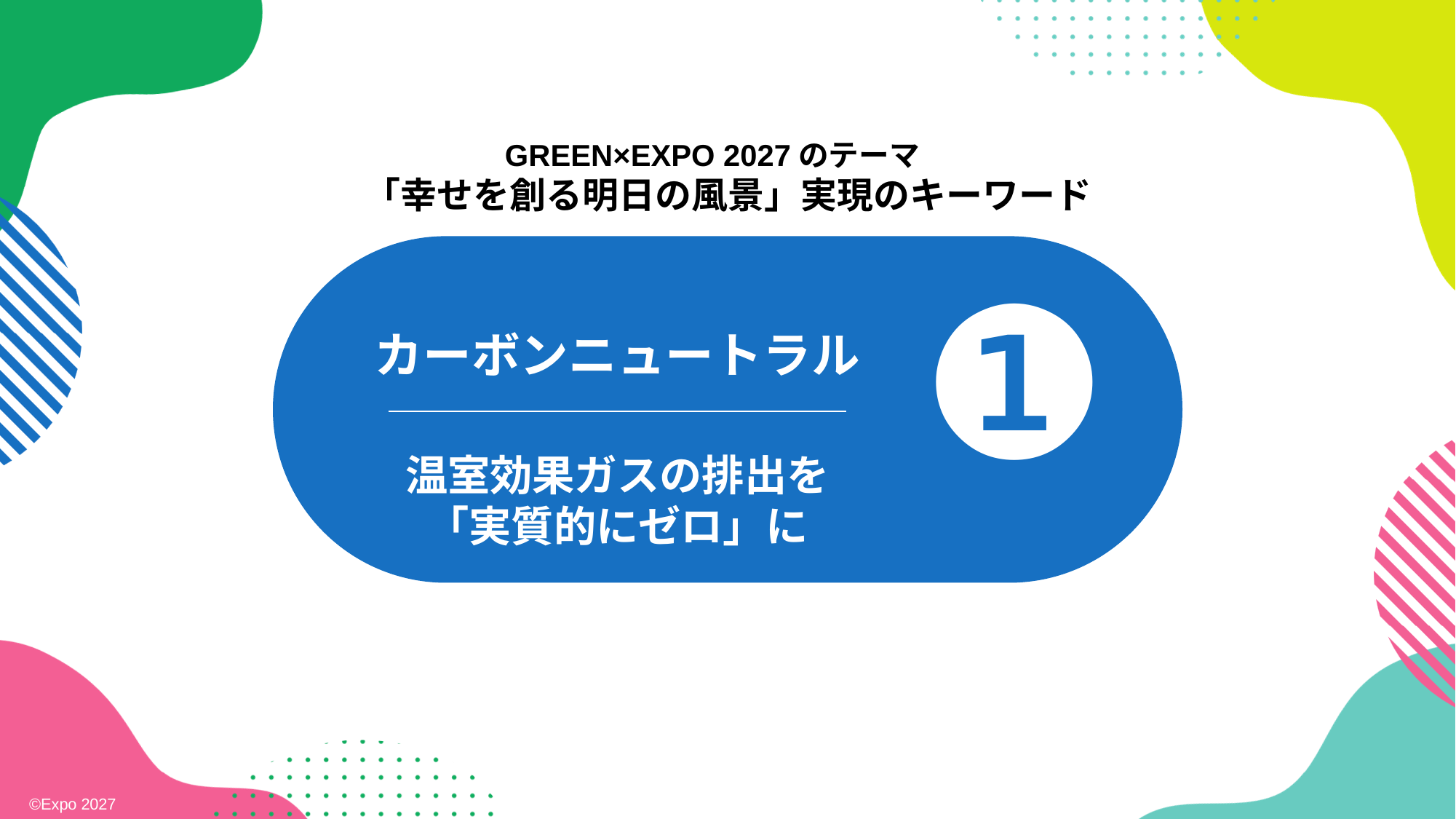

GREEN×EXPO 2027のテーマ
「幸せを創る明日の風景」実現のキーワード

カーボンニュートラル
温室効果ガスの排出を
「実質的にゼロ」に
❶